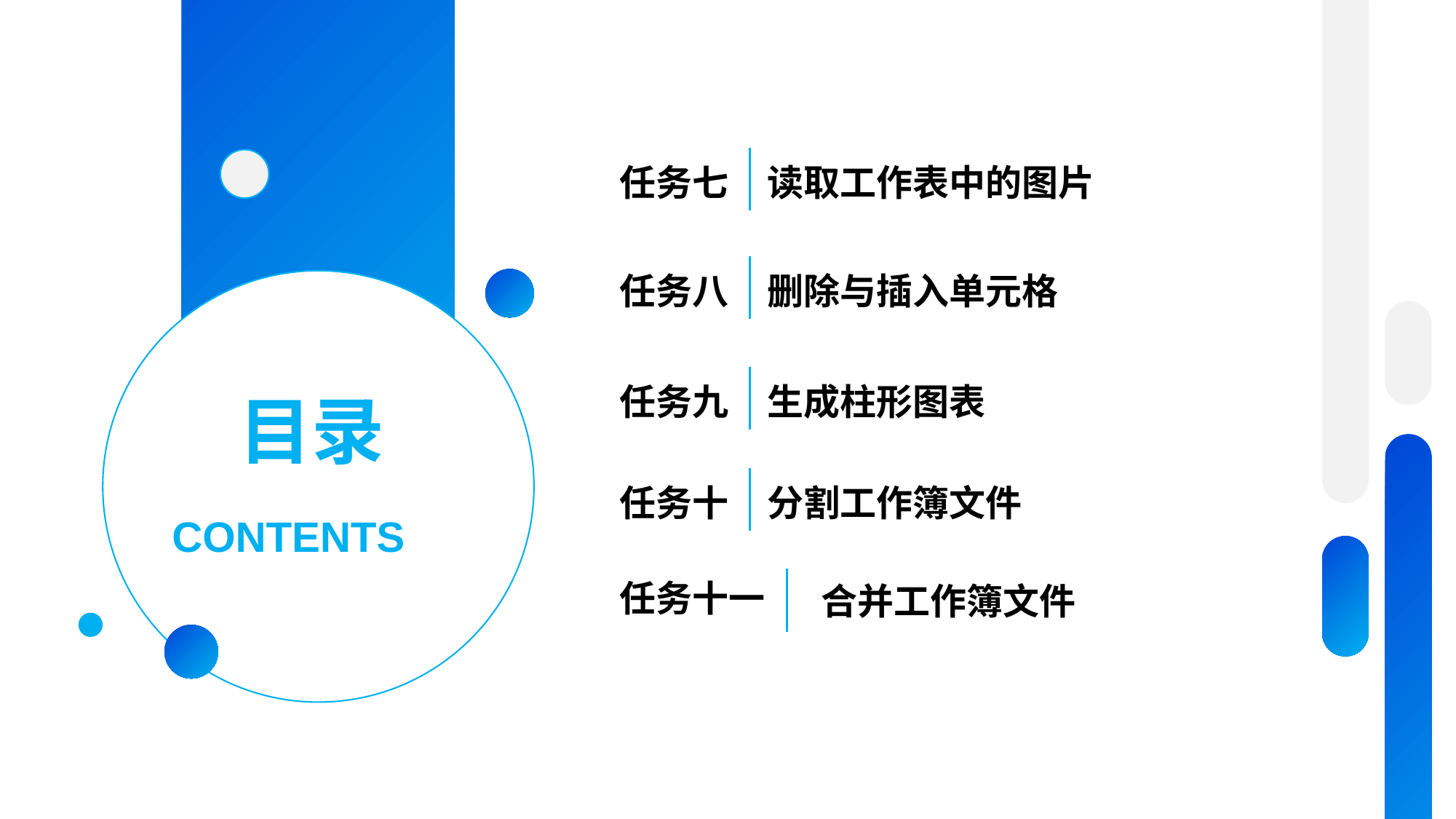

任务七
读取工作表中的图片
任务八
删除与插入单元格
任务九
生成柱形图表
任务十
分割工作簿文件
任务十一
合并工作簿文件